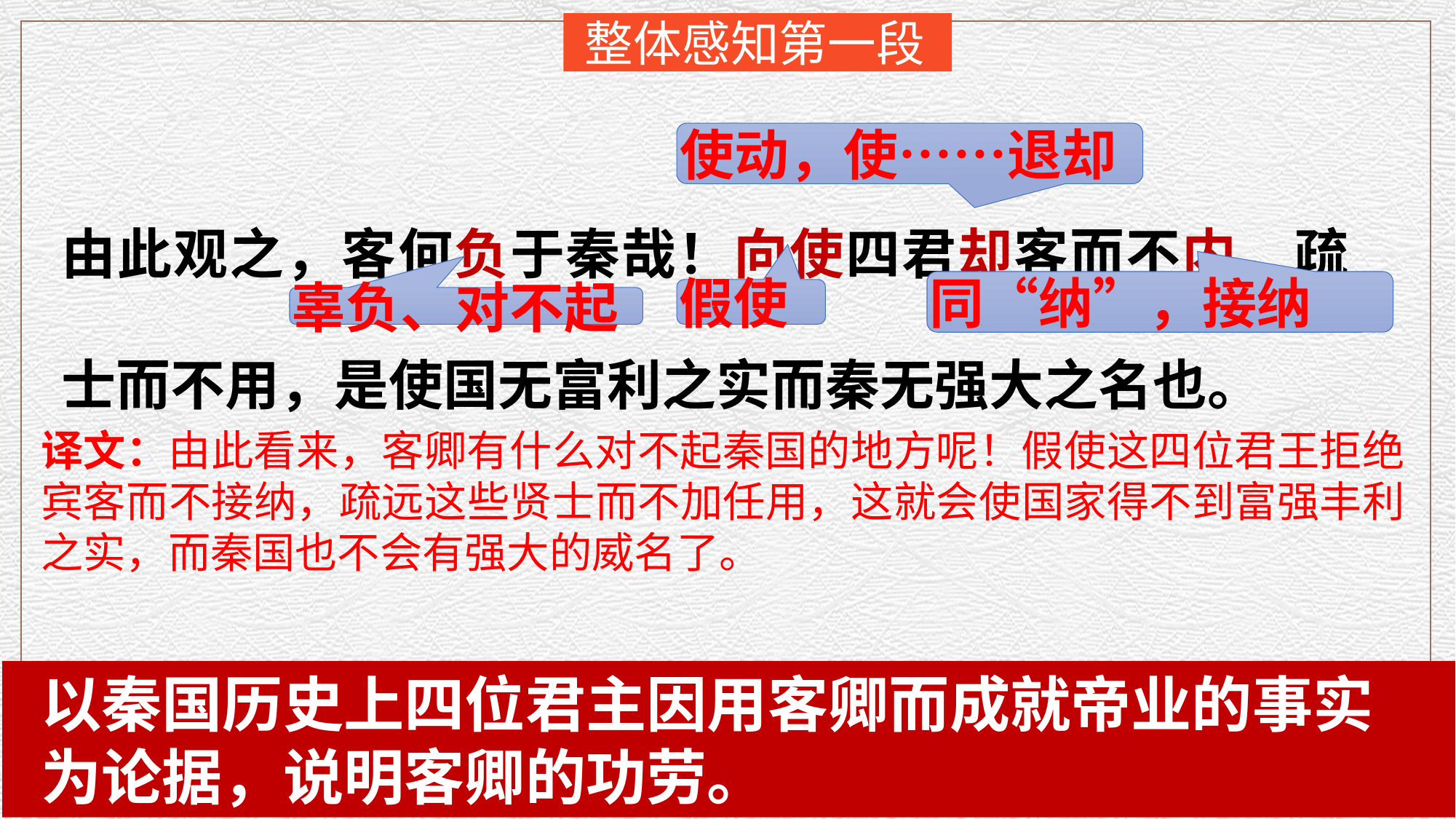

整体感知第一段
使动，使……退却
由此观之，客何负于秦哉！向使四君却客而不内，疏士而不用，是使国无富利之实而秦无强大之名也。
同“纳”，接纳
假使
辜负、对不起
译文：由此看来，客卿有什么对不起秦国的地方呢！假使这四位君王拒绝宾客而不接纳，疏远这些贤士而不加任用，这就会使国家得不到富强丰利之实，而秦国也不会有强大的威名了。
以秦国历史上四位君主因用客卿而成就帝业的事实为论据，说明客卿的功劳。